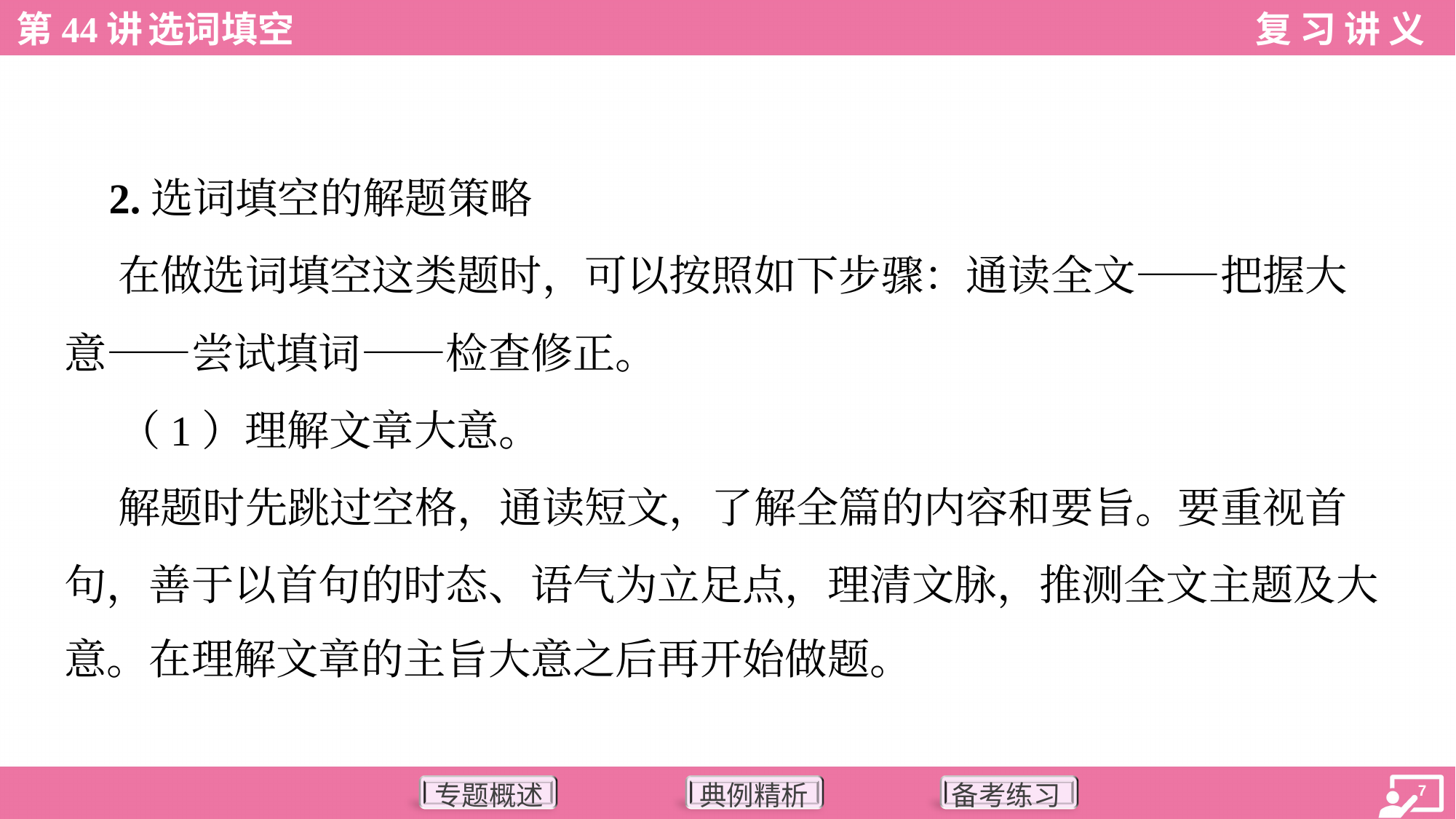

2.选词填空的解题策略
    在做选词填空这类题时，可以按照如下步骤：通读全文——把握大
意——尝试填词——检查修正。
    （1）理解文章大意。
    解题时先跳过空格，通读短文，了解全篇的内容和要旨。要重视首
句，善于以首句的时态、语气为立足点，理清文脉，推测全文主题及大
意。在理解文章的主旨大意之后再开始做题。